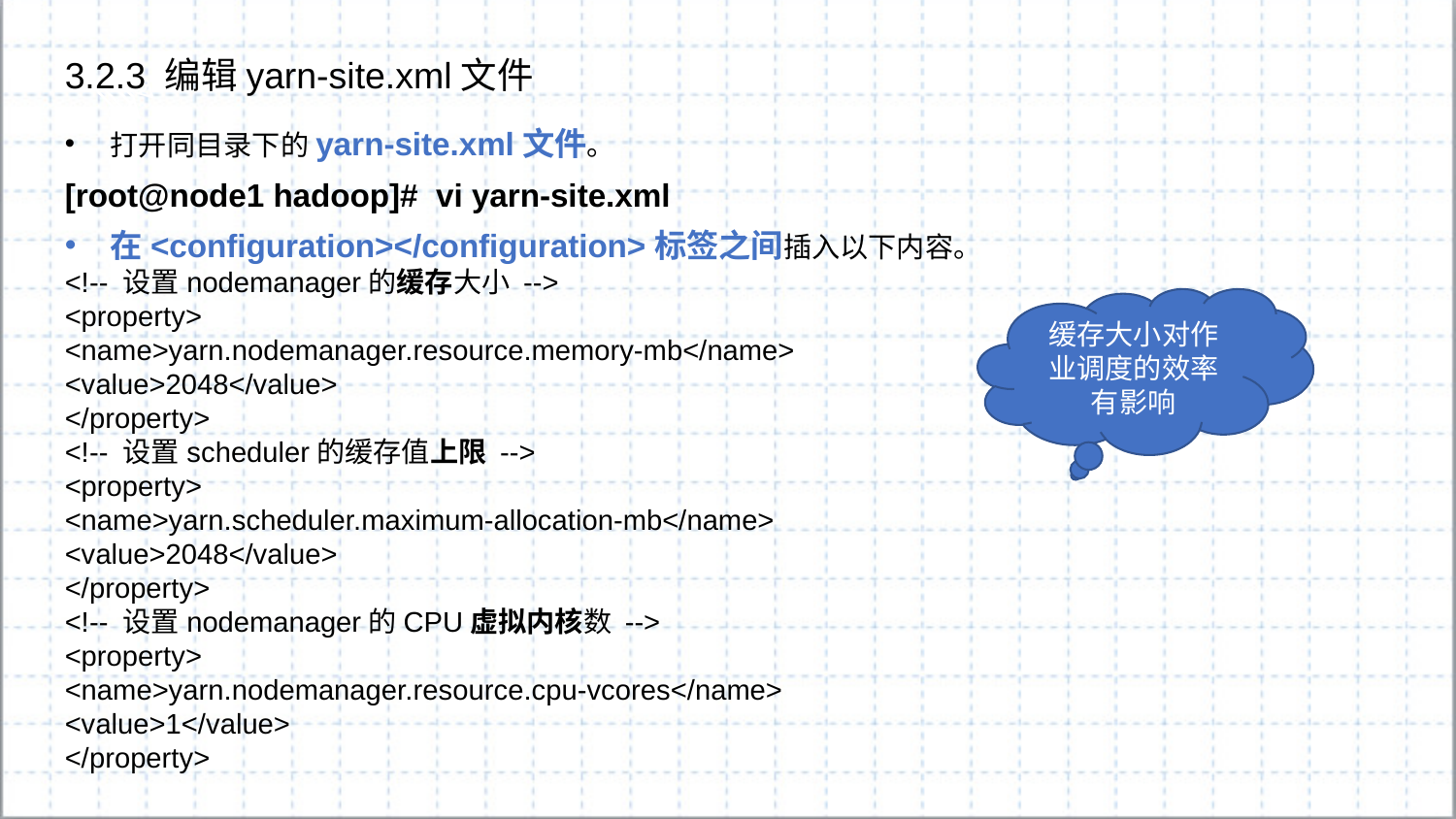

3.2.3 编辑yarn-site.xml文件
打开同目录下的yarn-site.xml文件。
[root@node1 hadoop]#  vi yarn-site.xml
在<configuration></configuration>标签之间插入以下内容。
<!-- 设置nodemanager的缓存大小 -->
<property>
<name>yarn.nodemanager.resource.memory-mb</name>
<value>2048</value>
</property>
<!-- 设置scheduler的缓存值上限 -->
<property>
<name>yarn.scheduler.maximum-allocation-mb</name>
<value>2048</value>
</property>
<!-- 设置nodemanager的CPU虚拟内核数 -->
<property>
<name>yarn.nodemanager.resource.cpu-vcores</name>
<value>1</value>
</property>
缓存大小对作业调度的效率有影响